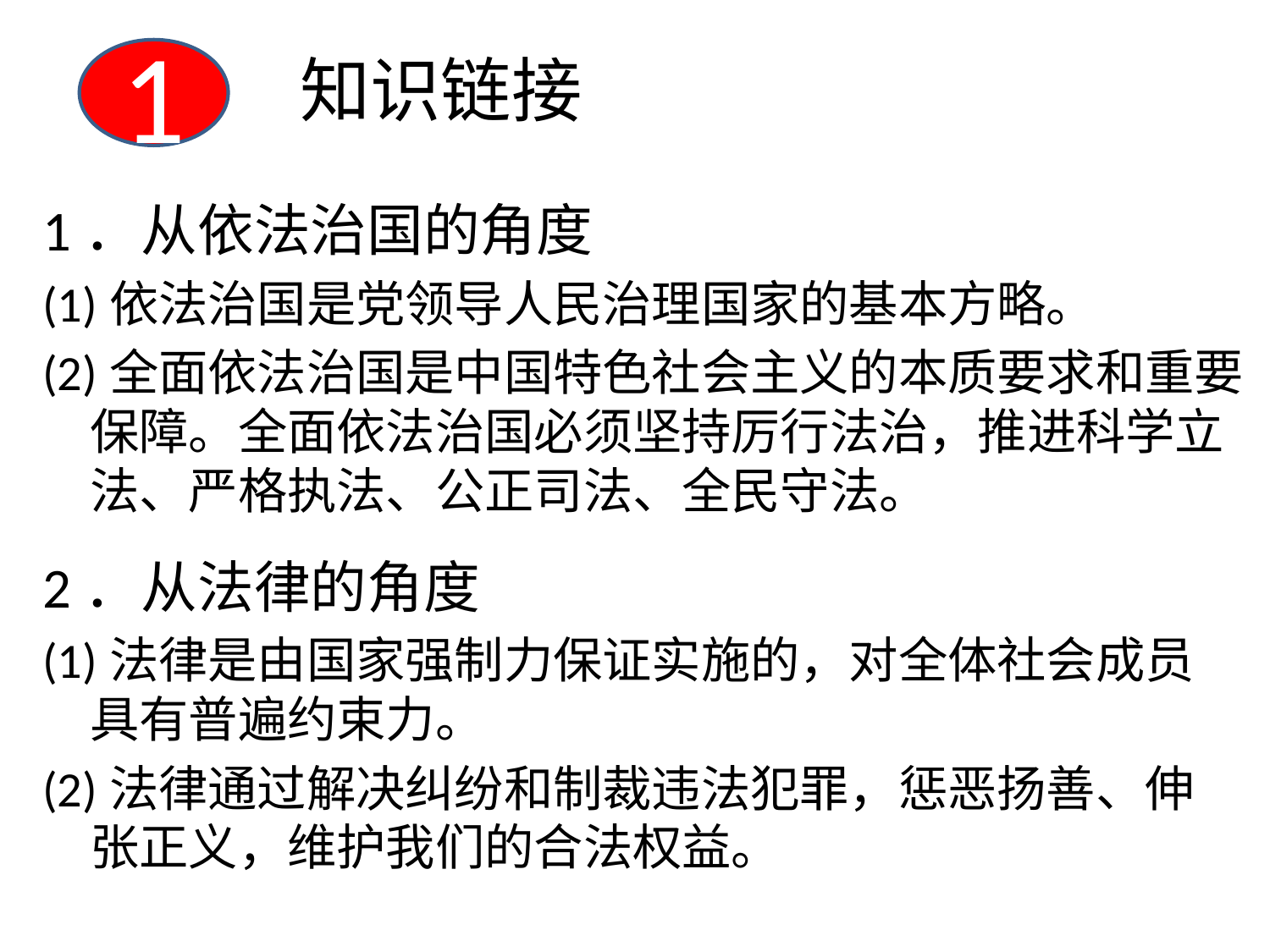

1
知识链接
1．从依法治国的角度
(1)依法治国是党领导人民治理国家的基本方略。
(2)全面依法治国是中国特色社会主义的本质要求和重要保障。全面依法治国必须坚持厉行法治，推进科学立法、严格执法、公正司法、全民守法。

2．从法律的角度
(1)法律是由国家强制力保证实施的，对全体社会成员具有普遍约束力。
(2)法律通过解决纠纷和制裁违法犯罪，惩恶扬善、伸张正义，维护我们的合法权益。